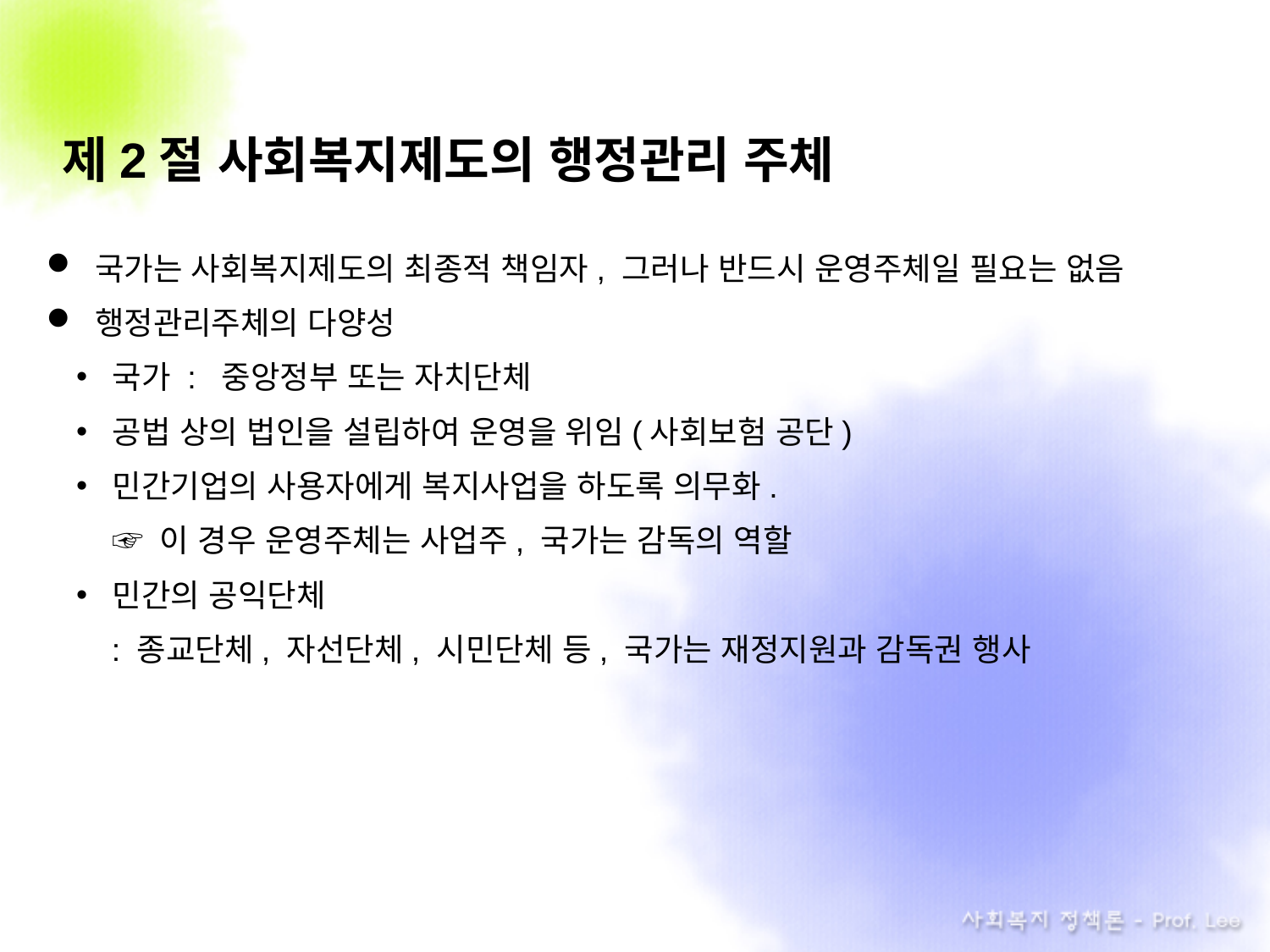

# 제2절 사회복지제도의 행정관리 주체
국가는 사회복지제도의 최종적 책임자, 그러나 반드시 운영주체일 필요는 없음
행정관리주체의 다양성
국가 :  중앙정부 또는 자치단체
공법 상의 법인을 설립하여 운영을 위임(사회보험 공단)
민간기업의 사용자에게 복지사업을 하도록 의무화.
    ☞ 이 경우 운영주체는 사업주, 국가는 감독의 역할
민간의 공익단체
    : 종교단체, 자선단체, 시민단체 등, 국가는 재정지원과 감독권 행사